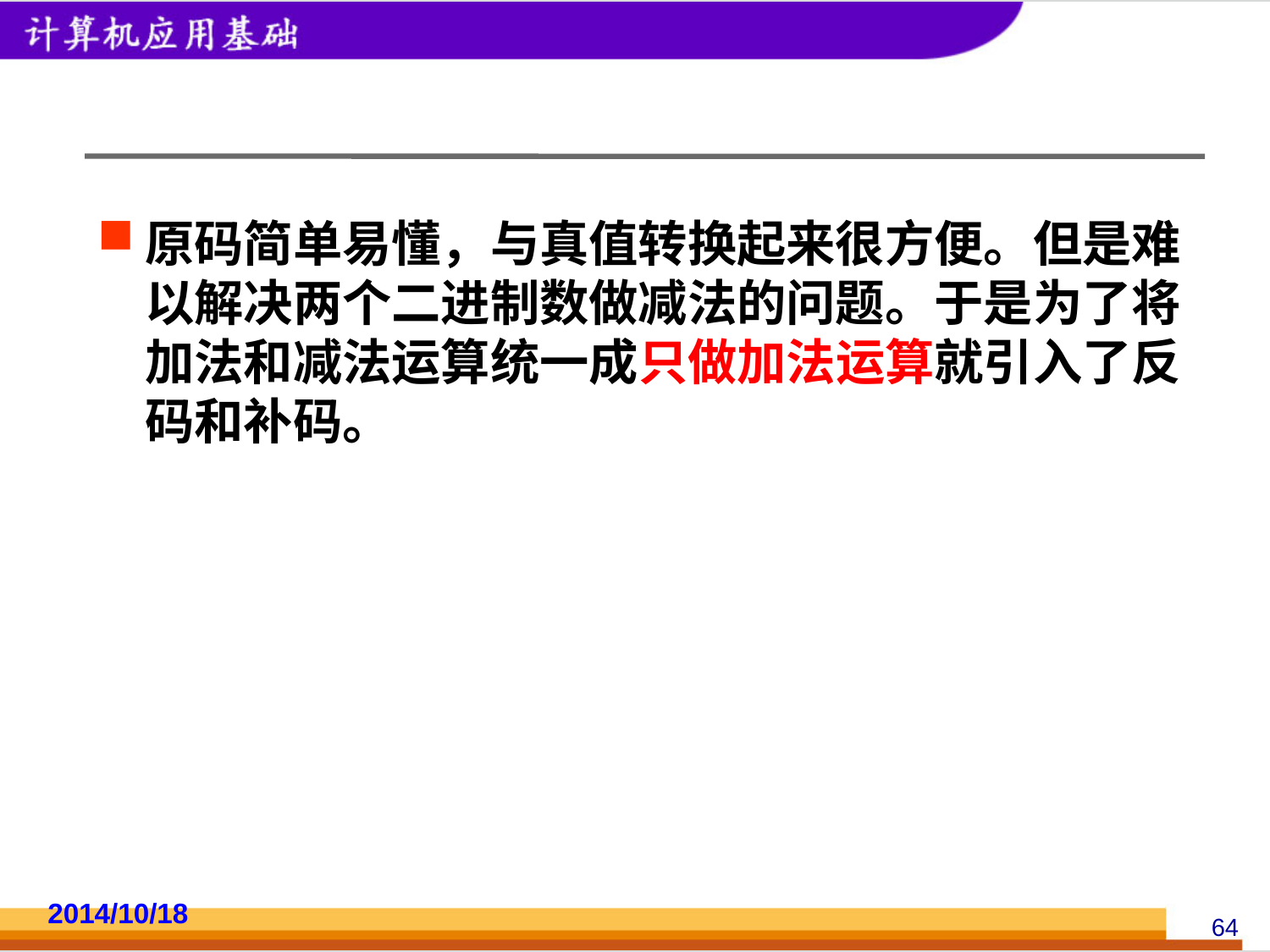

#
原码简单易懂，与真值转换起来很方便。但是难以解决两个二进制数做减法的问题。于是为了将加法和减法运算统一成只做加法运算就引入了反码和补码。
2014/10/18